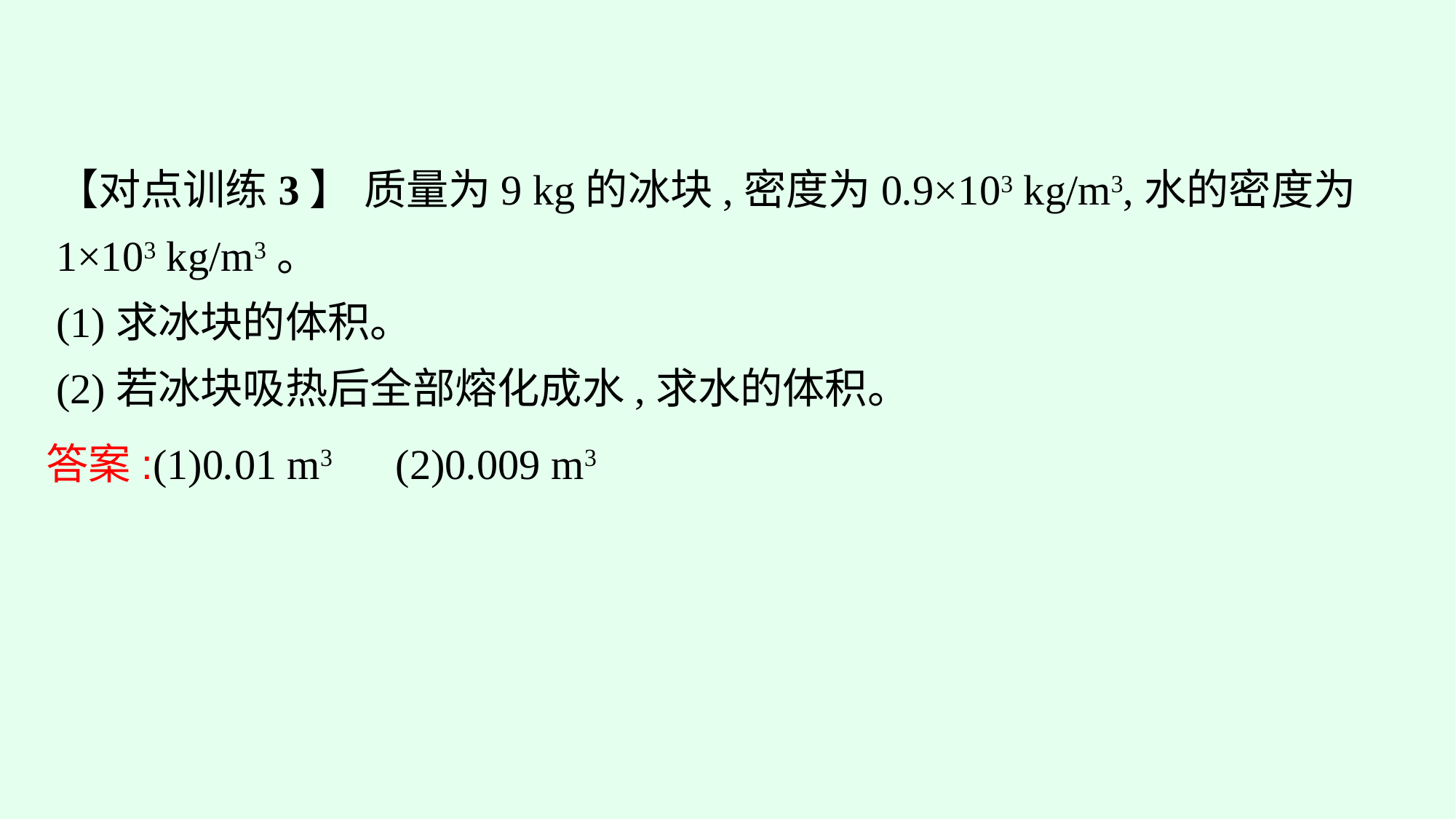

【对点训练3】 质量为9 kg的冰块,密度为0.9×103 kg/m3,水的密度为1×103 kg/m3。
(1)求冰块的体积。
(2)若冰块吸热后全部熔化成水,求水的体积。
答案:(1)0.01 m3　(2)0.009 m3